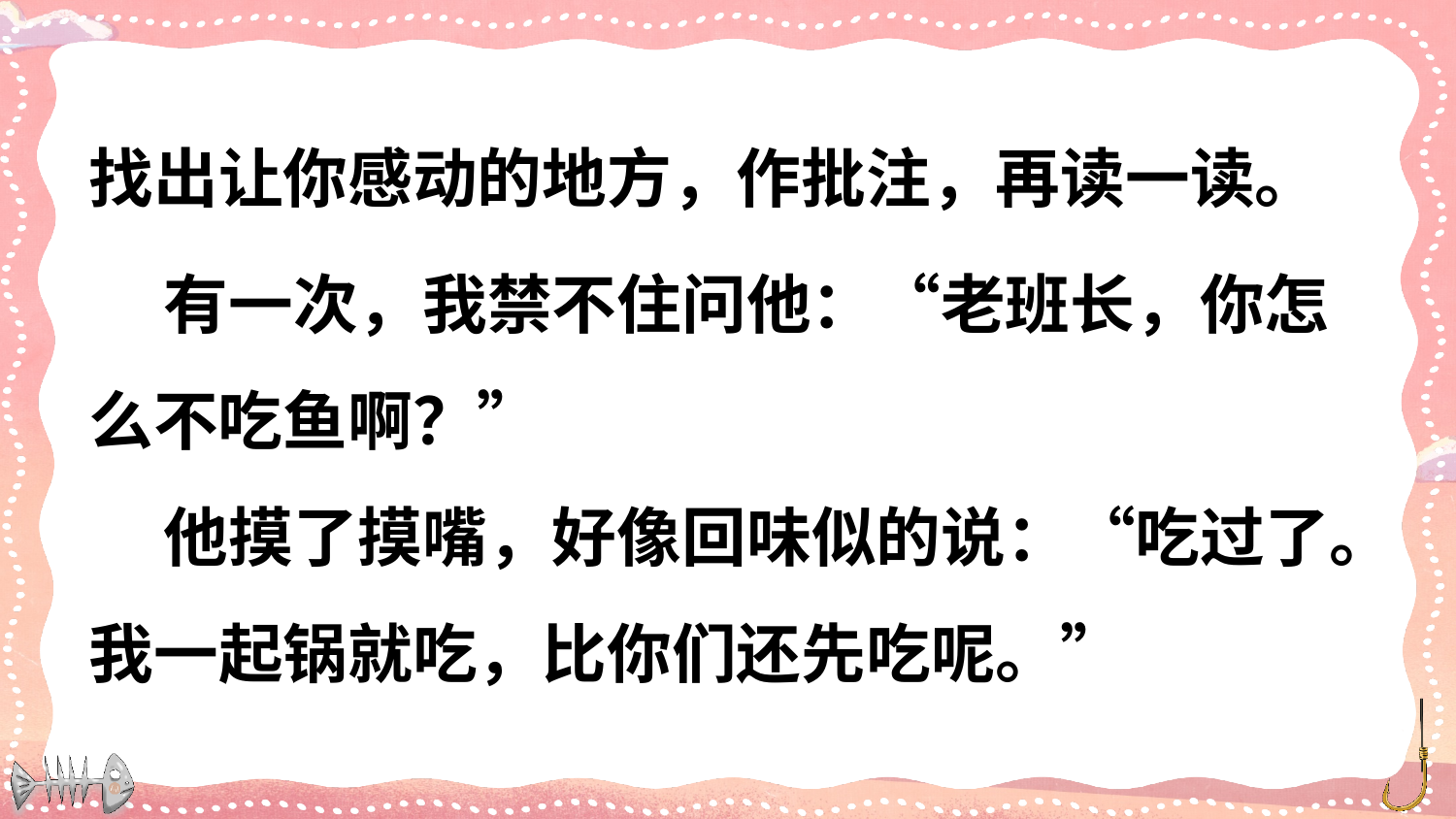

找出让你感动的地方，作批注，再读一读。
    有一次，我禁不住问他：“老班长，你怎么不吃鱼啊？”
    他摸了摸嘴，好像回味似的说：“吃过了。我一起锅就吃，比你们还先吃呢。”